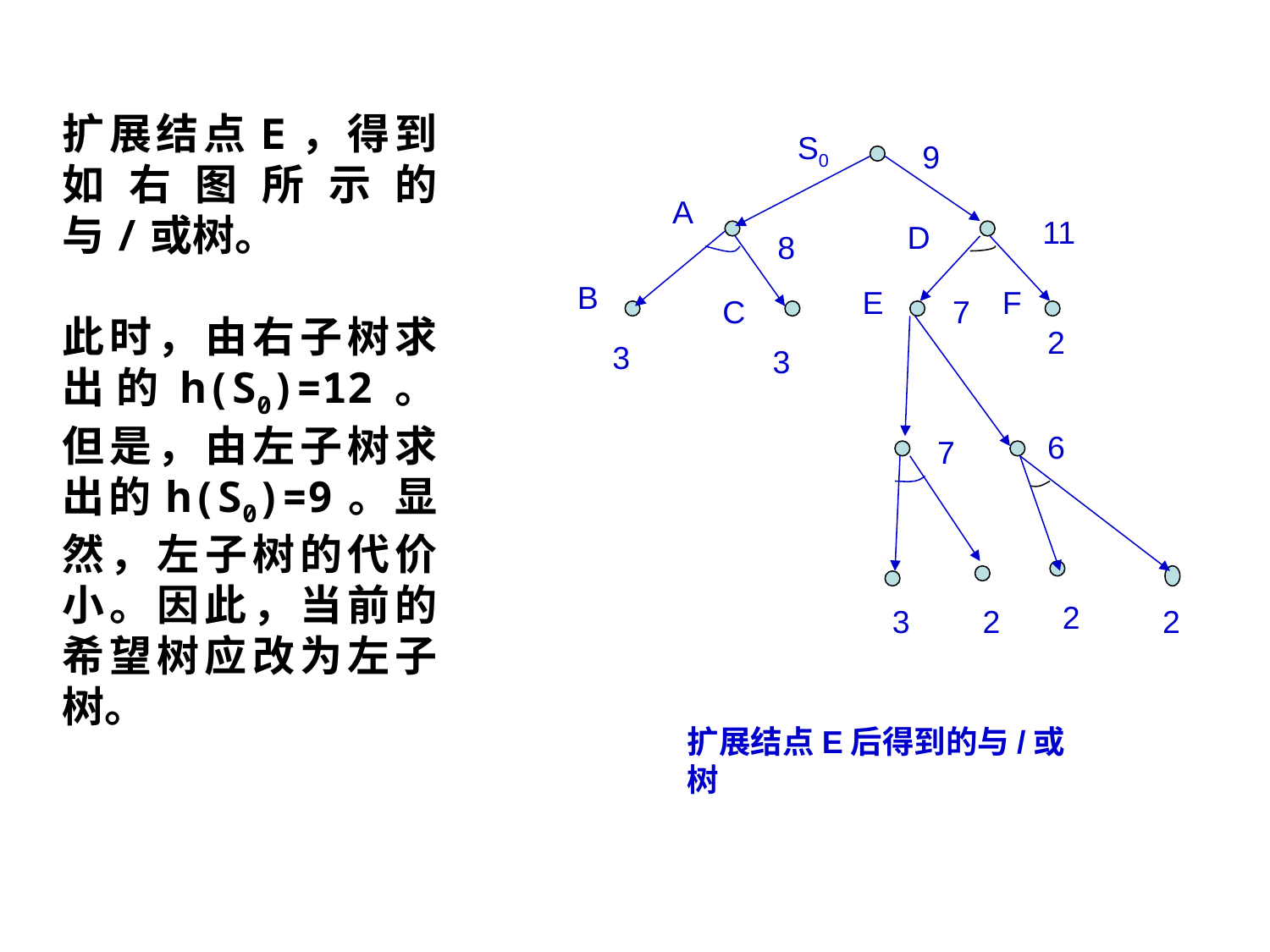

扩展结点E，得到如右图所示的与/或树。

此时，由右子树求出的h(S0)=12。但是，由左子树求出的h(S0)=9。显然，左子树的代价小。因此，当前的希望树应改为左子树。
S0
9

A
11
D

8

B
E
F
C
7

2
3
3
6
7

2
3
2
2
扩展结点E后得到的与/或树